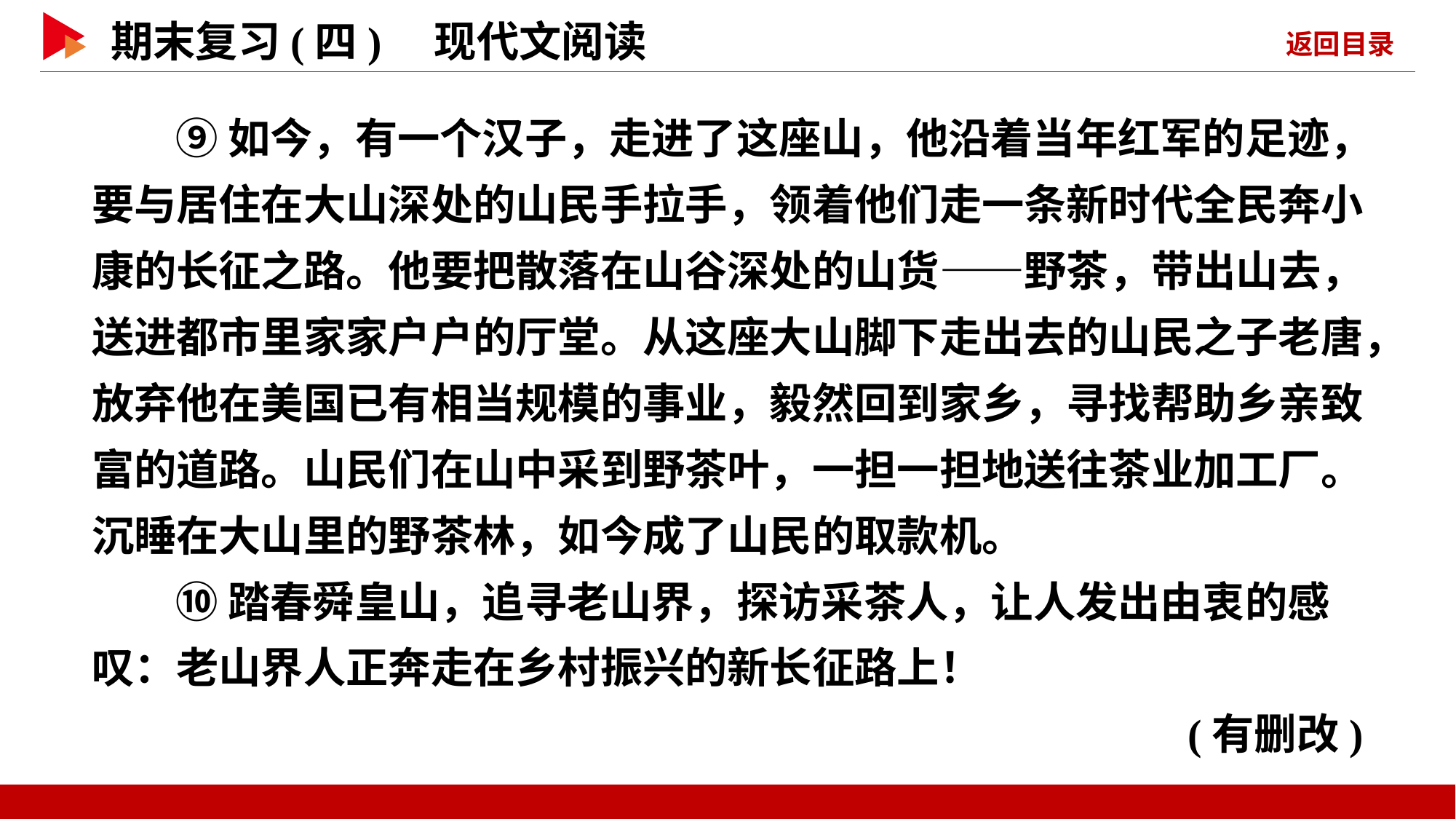

⑨如今，有一个汉子，走进了这座山，他沿着当年红军的足迹，要与居住在大山深处的山民手拉手，领着他们走一条新时代全民奔小康的长征之路。他要把散落在山谷深处的山货——野茶，带出山去，送进都市里家家户户的厅堂。从这座大山脚下走出去的山民之子老唐，放弃他在美国已有相当规模的事业，毅然回到家乡，寻找帮助乡亲致富的道路。山民们在山中采到野茶叶，一担一担地送往茶业加工厂。沉睡在大山里的野茶林，如今成了山民的取款机。
⑩踏春舜皇山，追寻老山界，探访采茶人，让人发出由衷的感叹：老山界人正奔走在乡村振兴的新长征路上！
(有删改)